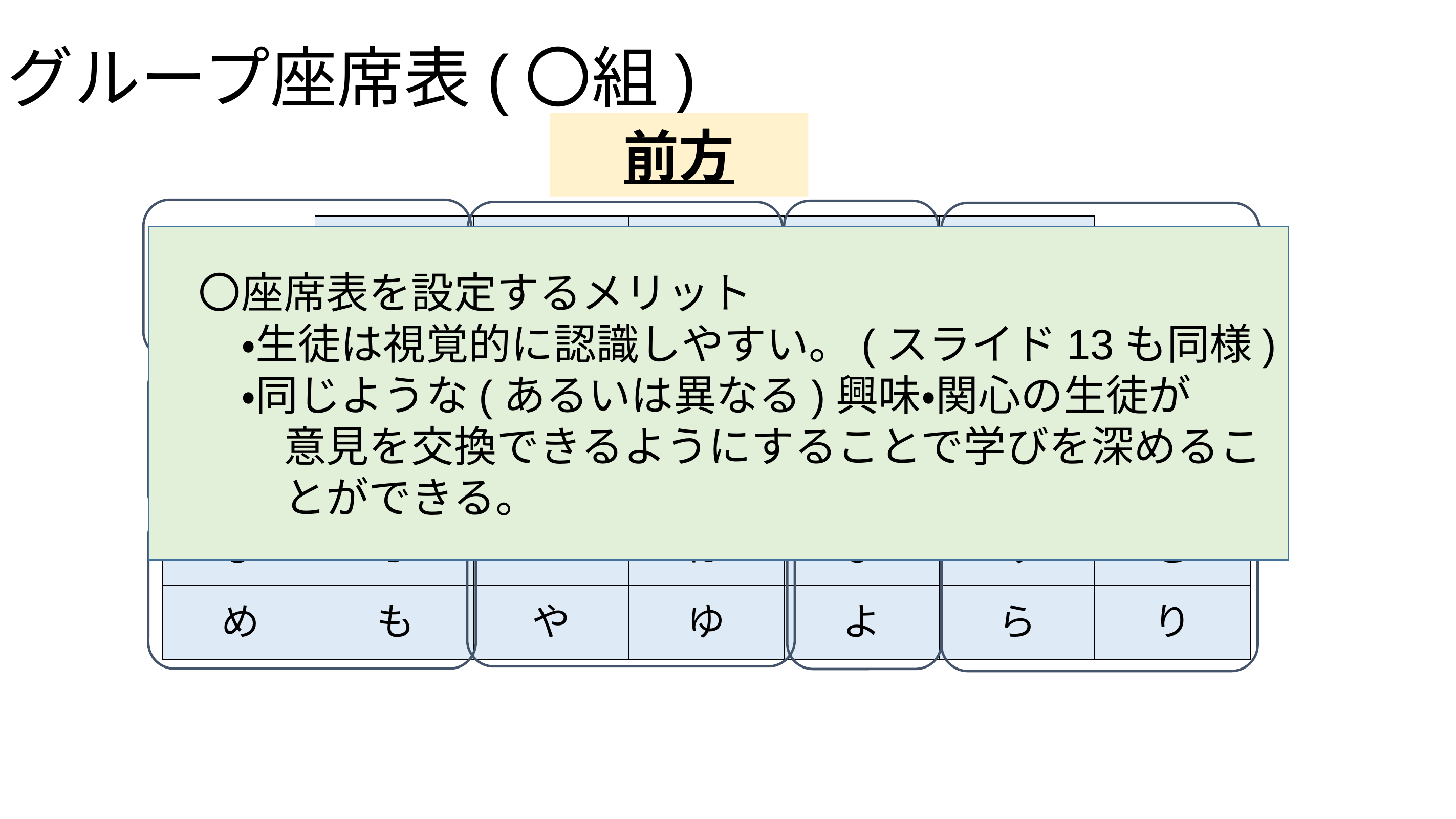

# グループ座席表(〇組)
前方

|  | あ | い | う | え | お |  |
| --- | --- | --- | --- | --- | --- | --- |
| か | き | く | け | こ | さ | し |
| す | せ | そ | た | ち | つ | て |
| と | な | に | ぬ | ね | の | は |
| ひ | ふ | へ | ほ | ま | み | む |
| め | も | や | ゆ | よ | ら | り |
　〇座席表を設定するメリット
　　・生徒は視覚的に認識しやすい。(スライド13も同様)
　　・同じような(あるいは異なる)興味・関心の生徒が
　　　意見を交換できるようにすることで学びを深めるこ
　　　とができる。